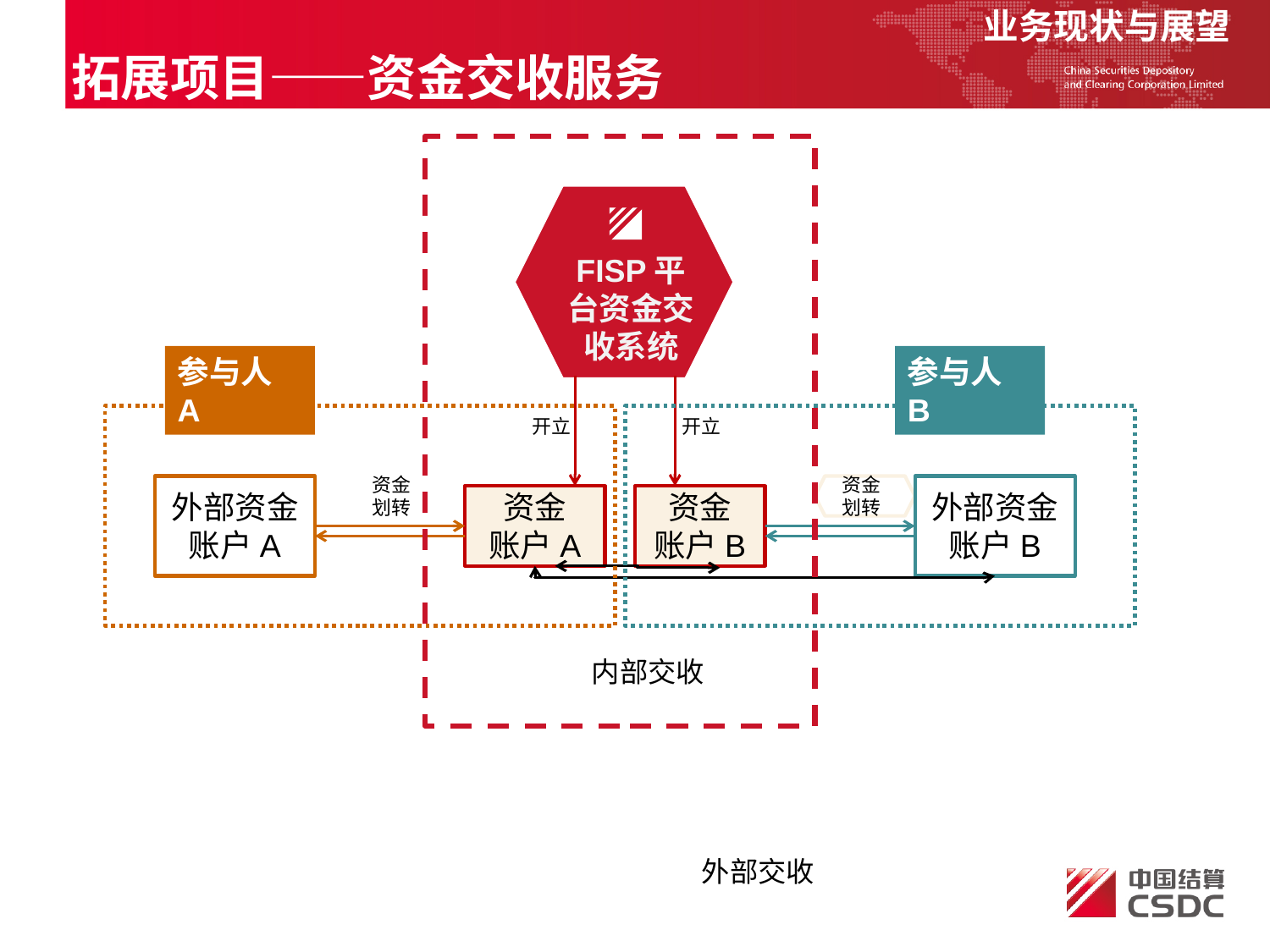

业务现状与展望
拓展项目——资金交收服务

FISP平台资金交收系统
参与人A
参与人B

开立

开立
外部资金账户A
资金划转
资金划转
外部资金账户B
资金
账户A
资金
账户B
内部交收
外部交收